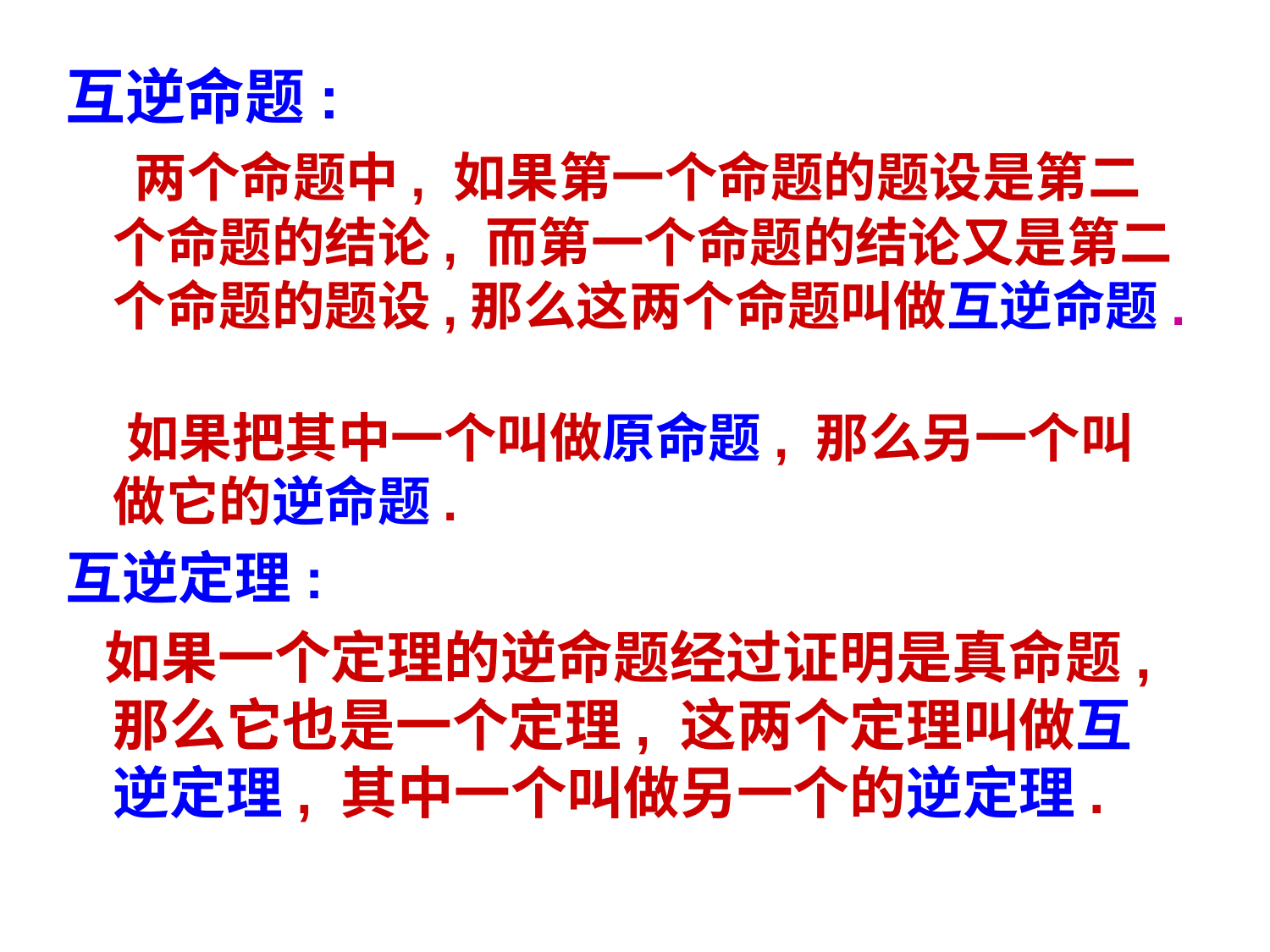

互逆命题:
    两个命题中, 如果第一个命题的题设是第二个命题的结论, 而第一个命题的结论又是第二个命题的题设,那么这两个命题叫做互逆命题.
    如果把其中一个叫做原命题, 那么另一个叫做它的逆命题.
互逆定理:
  如果一个定理的逆命题经过证明是真命题, 那么它也是一个定理, 这两个定理叫做互逆定理, 其中一个叫做另一个的逆定理.